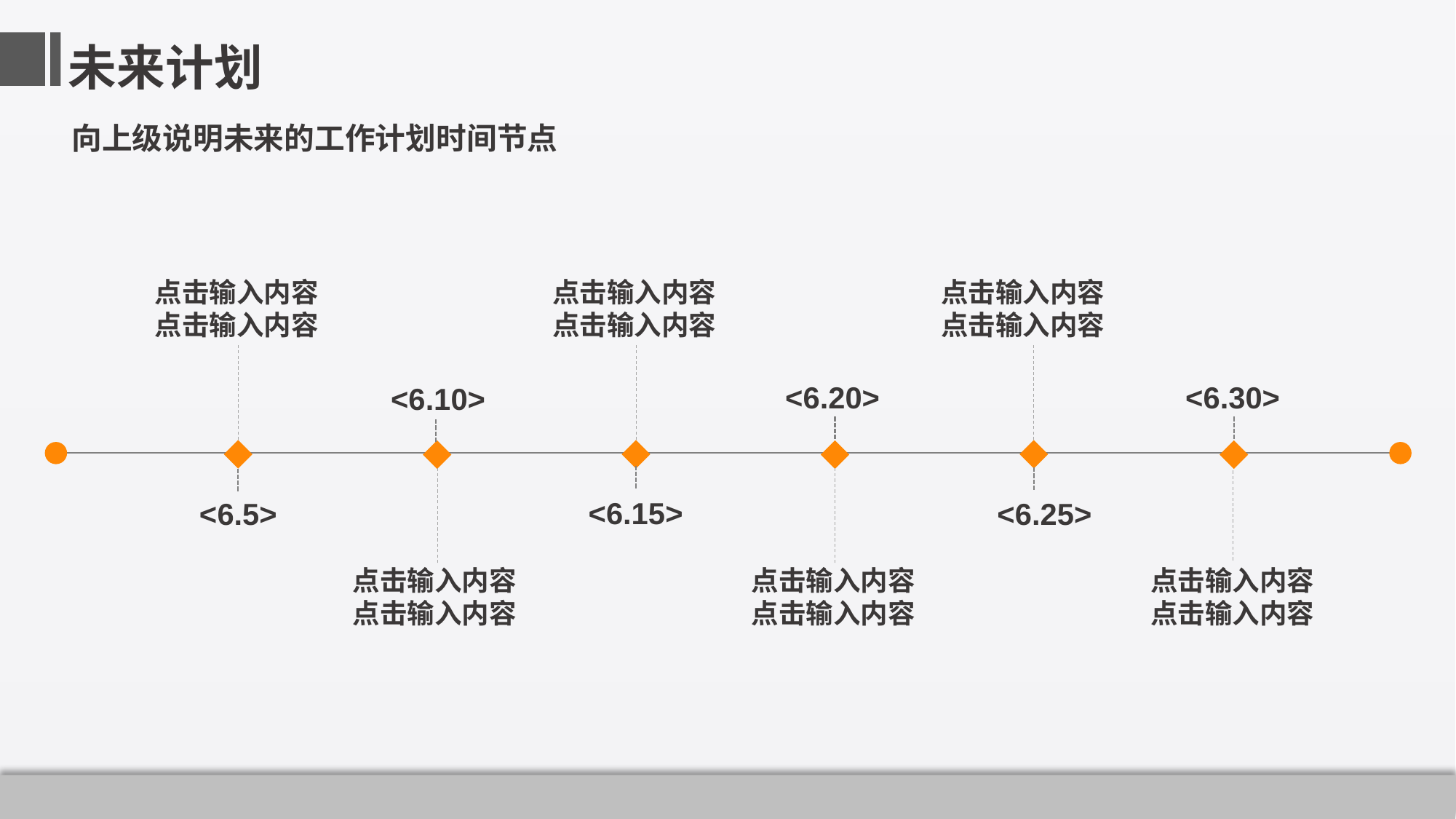

未来计划
向上级说明未来的工作计划时间节点
点击输入内容
点击输入内容

<6.5>
点击输入内容
点击输入内容

<6.15>
点击输入内容
点击输入内容

<6.25>
<6.20>

点击输入内容
点击输入内容
<6.30>

点击输入内容
点击输入内容
<6.10>

点击输入内容
点击输入内容